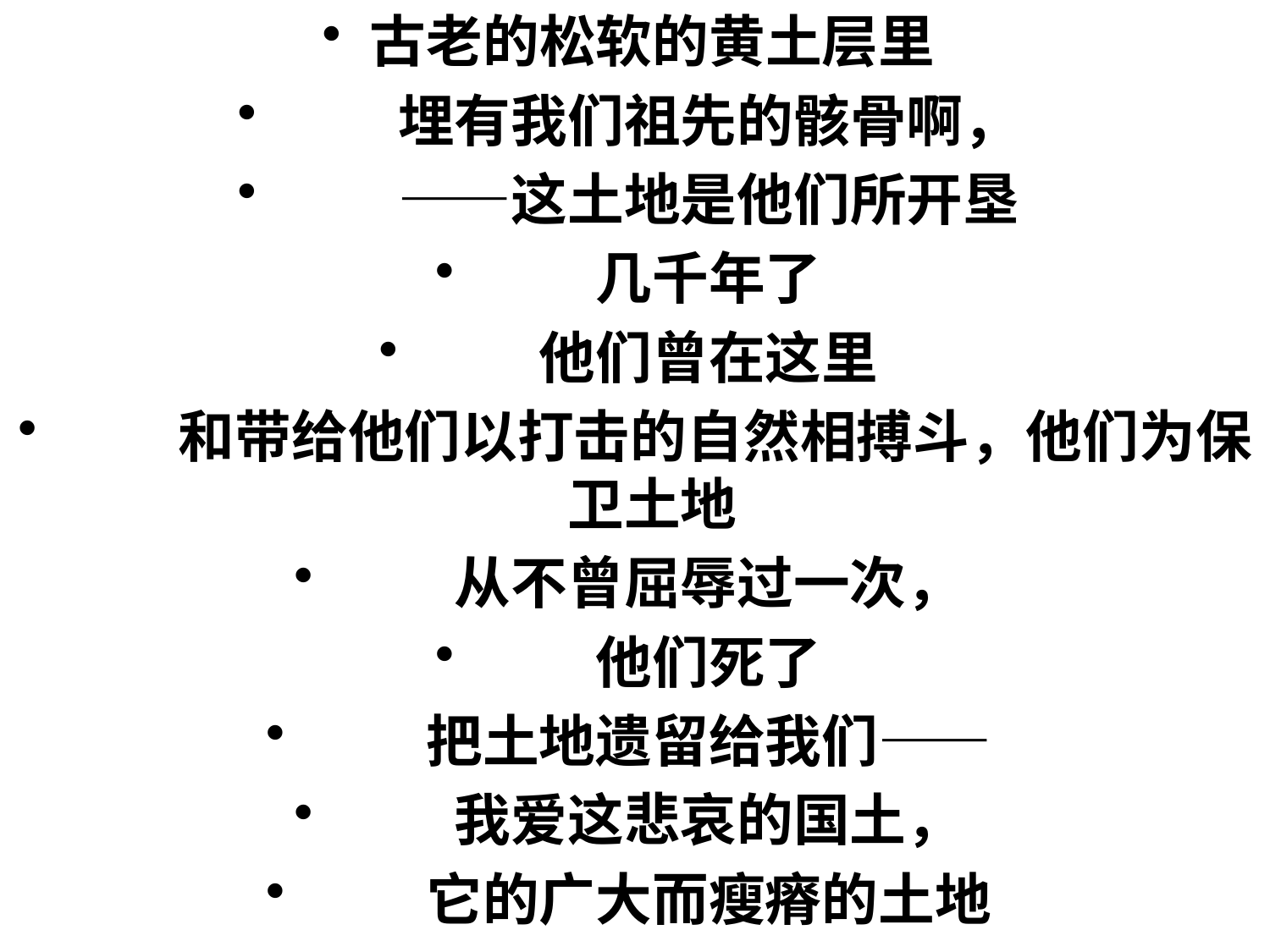

古老的松软的黄土层里
　　埋有我们祖先的骸骨啊，
　　——这土地是他们所开垦
　　几千年了
　　他们曾在这里
　　和带给他们以打击的自然相搏斗，他们为保卫土地
　　从不曾屈辱过一次，
　　他们死了
　　把土地遗留给我们——
　　我爱这悲哀的国土，
　　它的广大而瘦瘠的土地